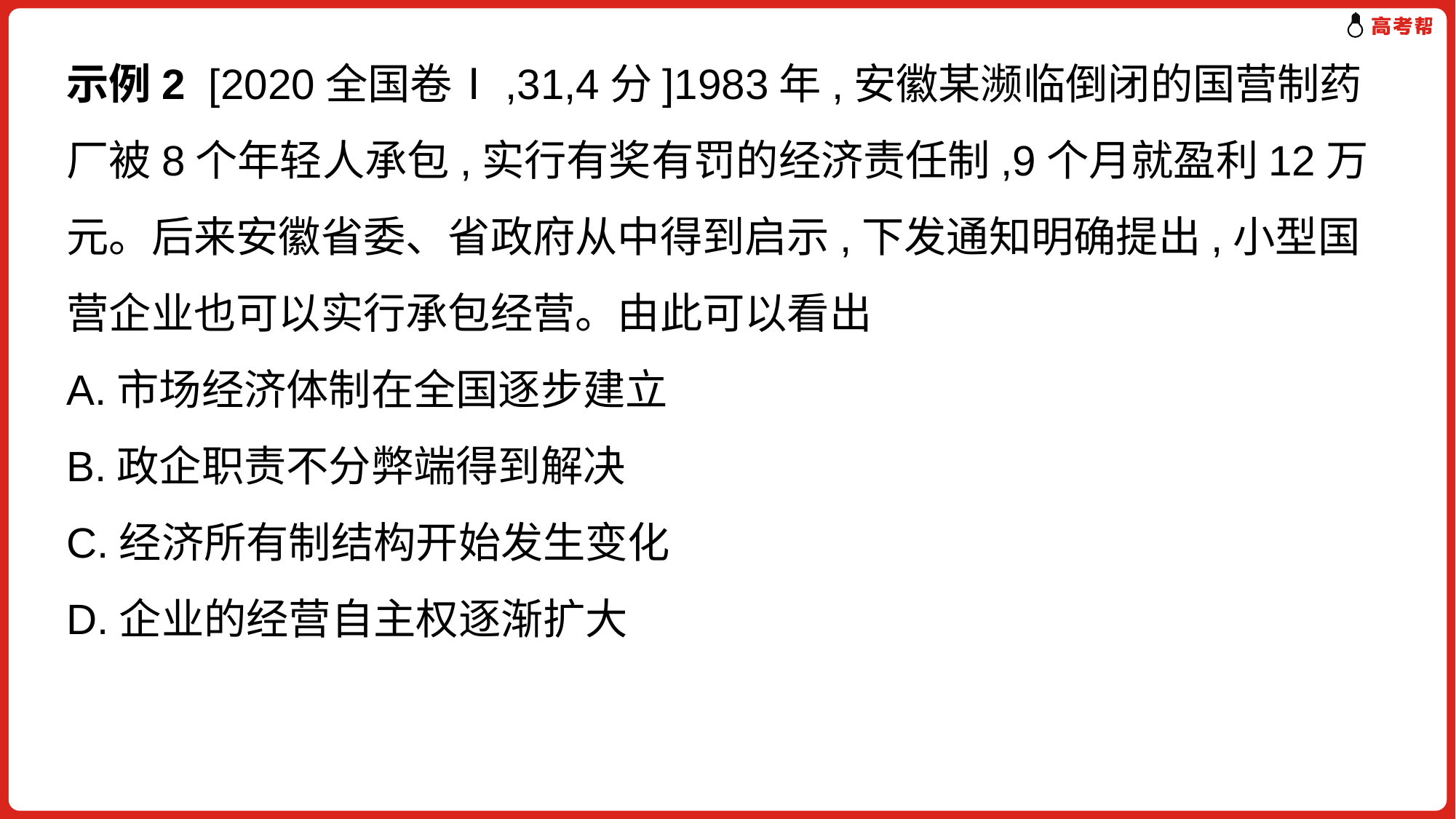

示例2  [2020全国卷Ⅰ,31,4分]1983年,安徽某濒临倒闭的国营制药厂被8个年轻人承包,实行有奖有罚的经济责任制,9个月就盈利12万元。后来安徽省委、省政府从中得到启示,下发通知明确提出,小型国营企业也可以实行承包经营。由此可以看出
A.市场经济体制在全国逐步建立
B.政企职责不分弊端得到解决
C.经济所有制结构开始发生变化
D.企业的经营自主权逐渐扩大